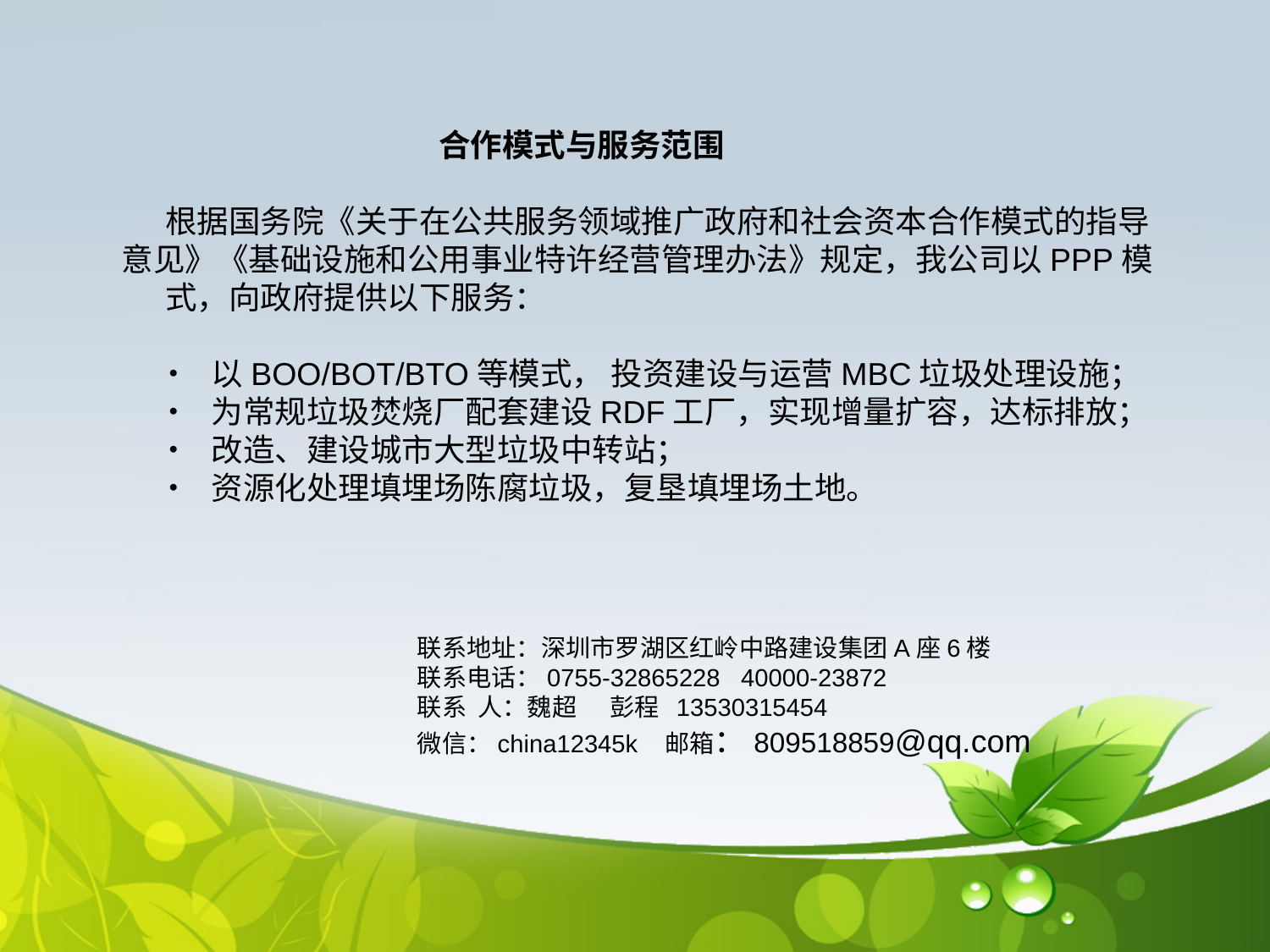

合作模式与服务范围

     根据国务院《关于在公共服务领域推广政府和社会资本合作模式的指导意见》《基础设施和公用事业特许经营管理办法》规定，我公司以PPP模
     式，向政府提供以下服务：

     •  以BOO/BOT/BTO等模式， 投资建设与运营MBC垃圾处理设施；
     •  为常规垃圾焚烧厂配套建设RDF工厂，实现增量扩容，达标排放；
     •  改造、建设城市大型垃圾中转站；
     •  资源化处理填埋场陈腐垃圾，复垦填埋场土地。

联系地址：深圳市罗湖区红岭中路建设集团A座6楼
联系电话：0755-32865228   40000-23872
联系  人：魏超      彭程  13530315454
微信：china12345k   邮箱：809518859@qq.com